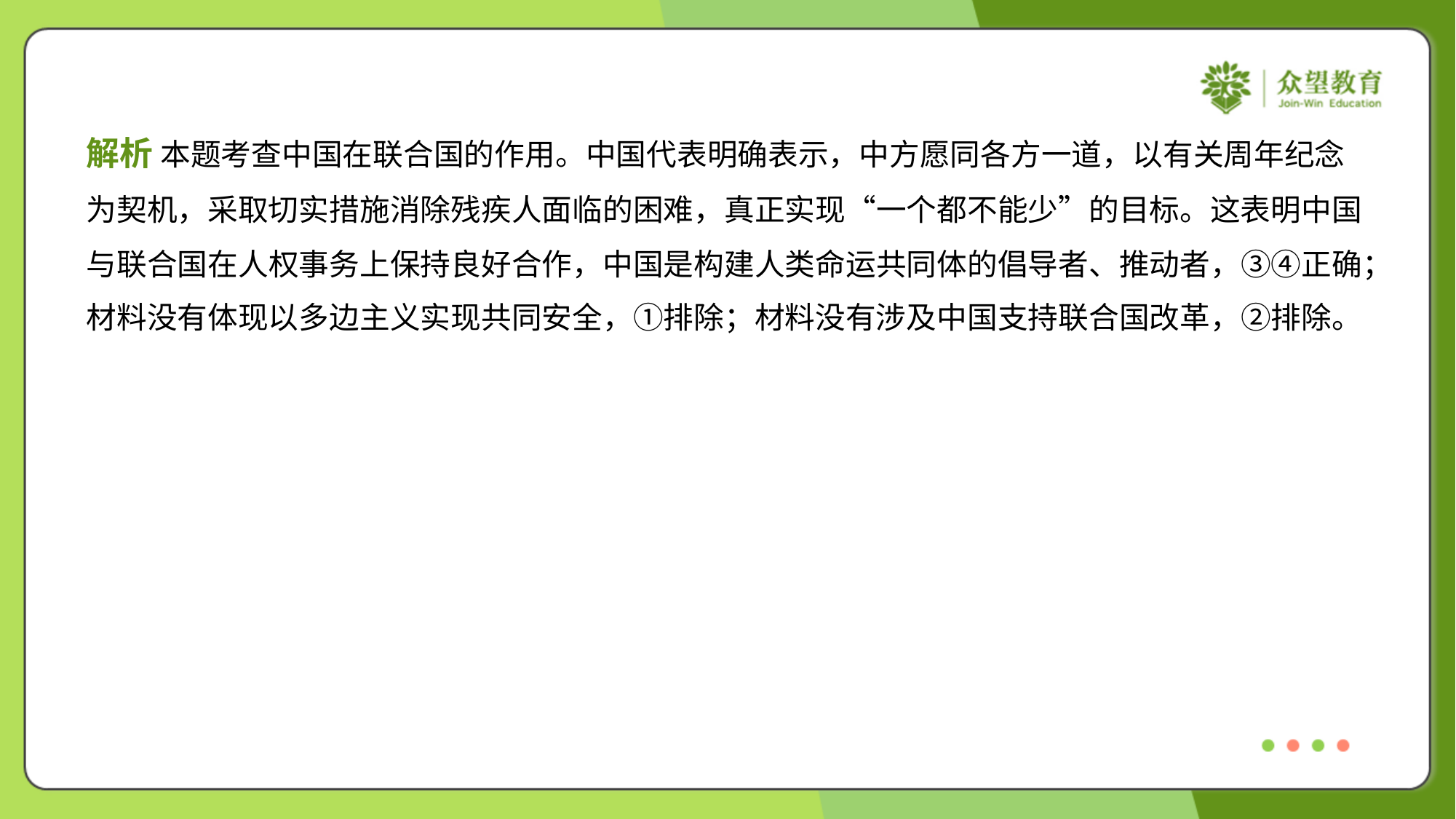

解析 本题考查中国在联合国的作用。中国代表明确表示，中方愿同各方一道，以有关周年纪念
为契机，采取切实措施消除残疾人面临的困难，真正实现“一个都不能少”的目标。这表明中国
与联合国在人权事务上保持良好合作，中国是构建人类命运共同体的倡导者、推动者，③④正确；
材料没有体现以多边主义实现共同安全，①排除；材料没有涉及中国支持联合国改革，②排除。